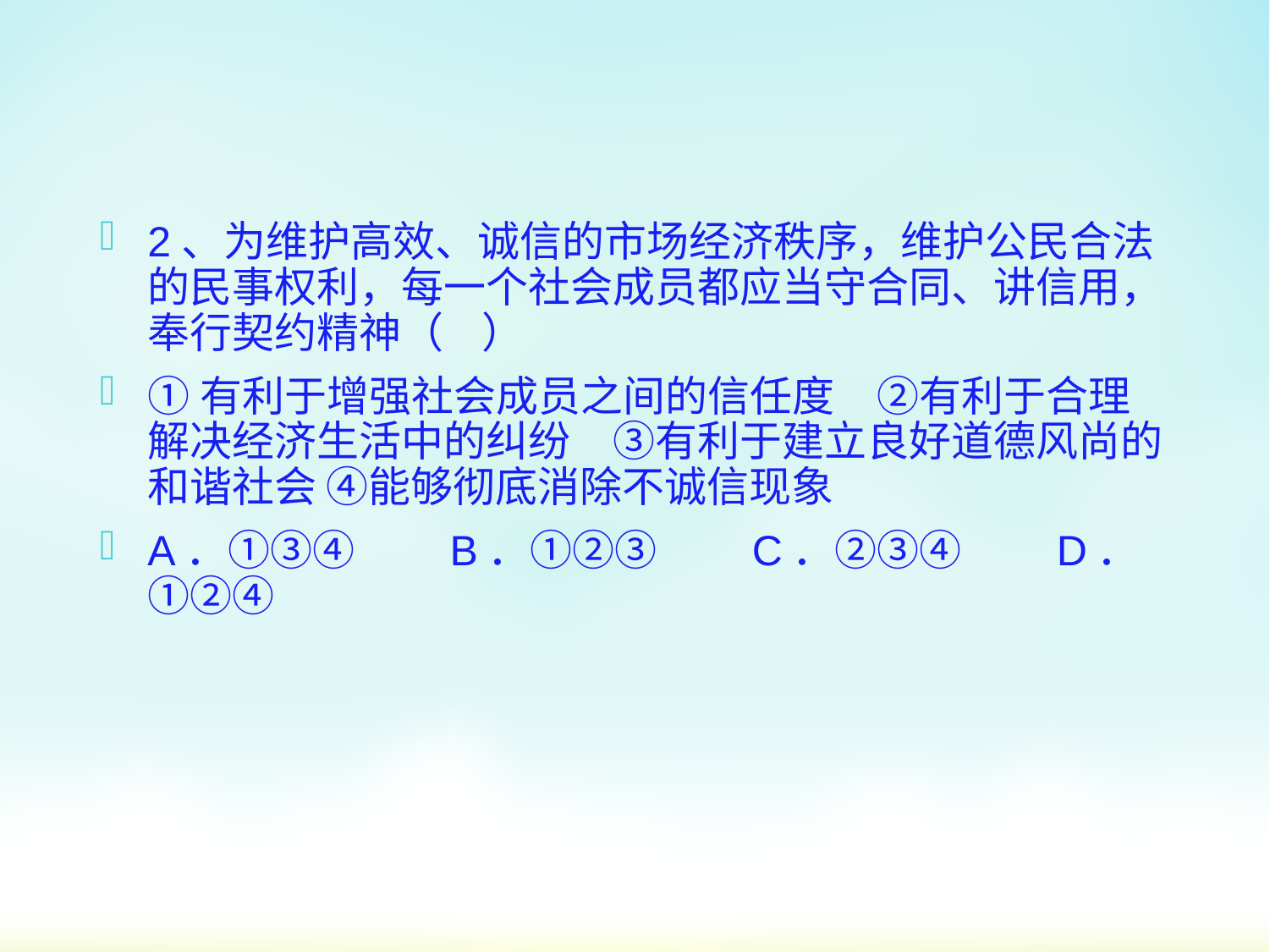

2、为维护高效、诚信的市场经济秩序，维护公民合法的民事权利，每一个社会成员都应当守合同、讲信用，奉行契约精神（    ）
①有利于增强社会成员之间的信任度　②有利于合理解决经济生活中的纠纷　③有利于建立良好道德风尚的和谐社会 ④能够彻底消除不诚信现象
A．①③④　　B．①②③　　C．②③④　　D．①②④